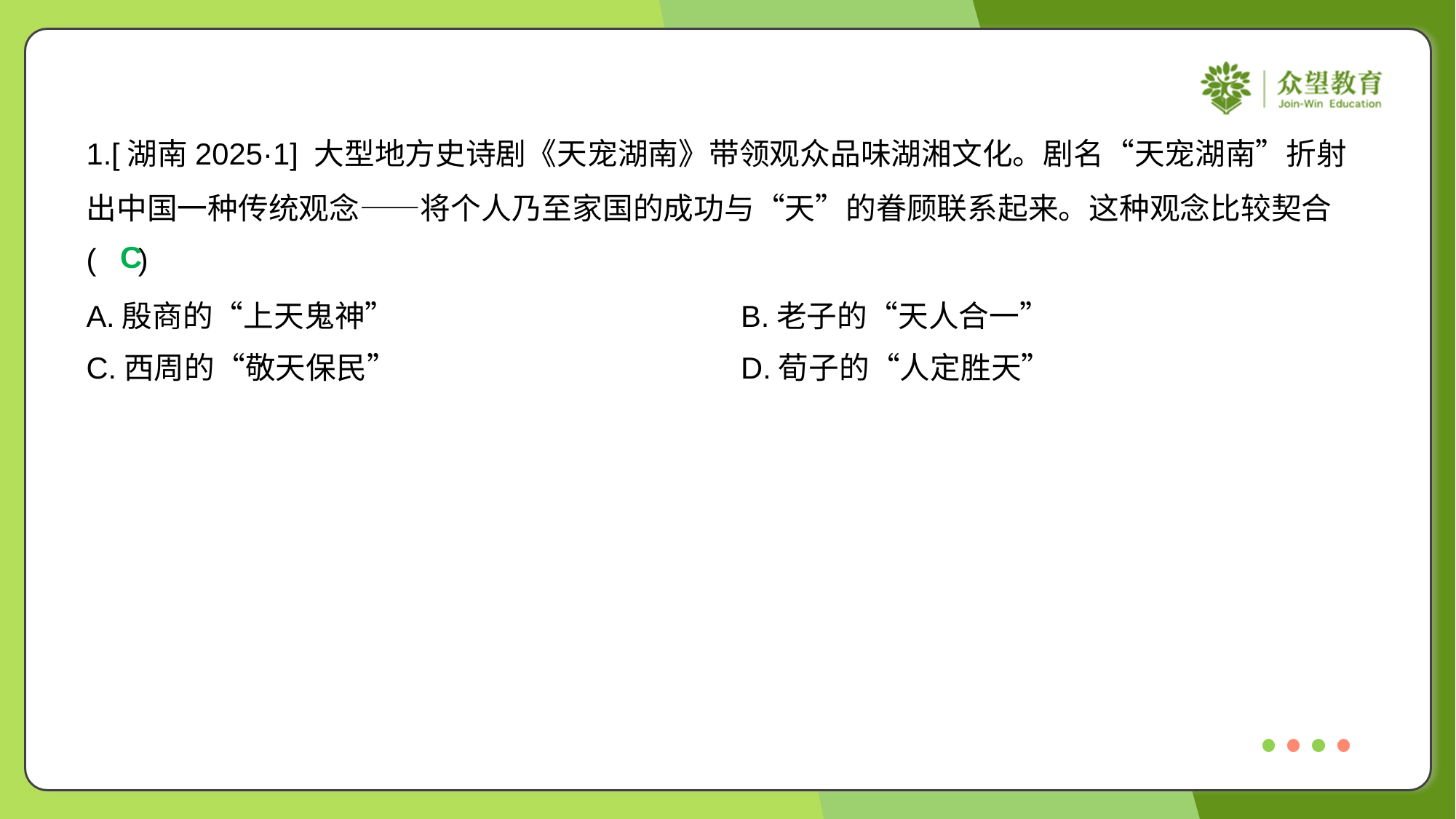

1.[湖南2025·1] 大型地方史诗剧《天宠湖南》带领观众品味湖湘文化。剧名“天宠湖南”折射
出中国一种传统观念——将个人乃至家国的成功与“天”的眷顾联系起来。这种观念比较契合
(     )
C
A.殷商的“上天鬼神”	B.老子的“天人合一”
C.西周的“敬天保民”	D.荀子的“人定胜天”